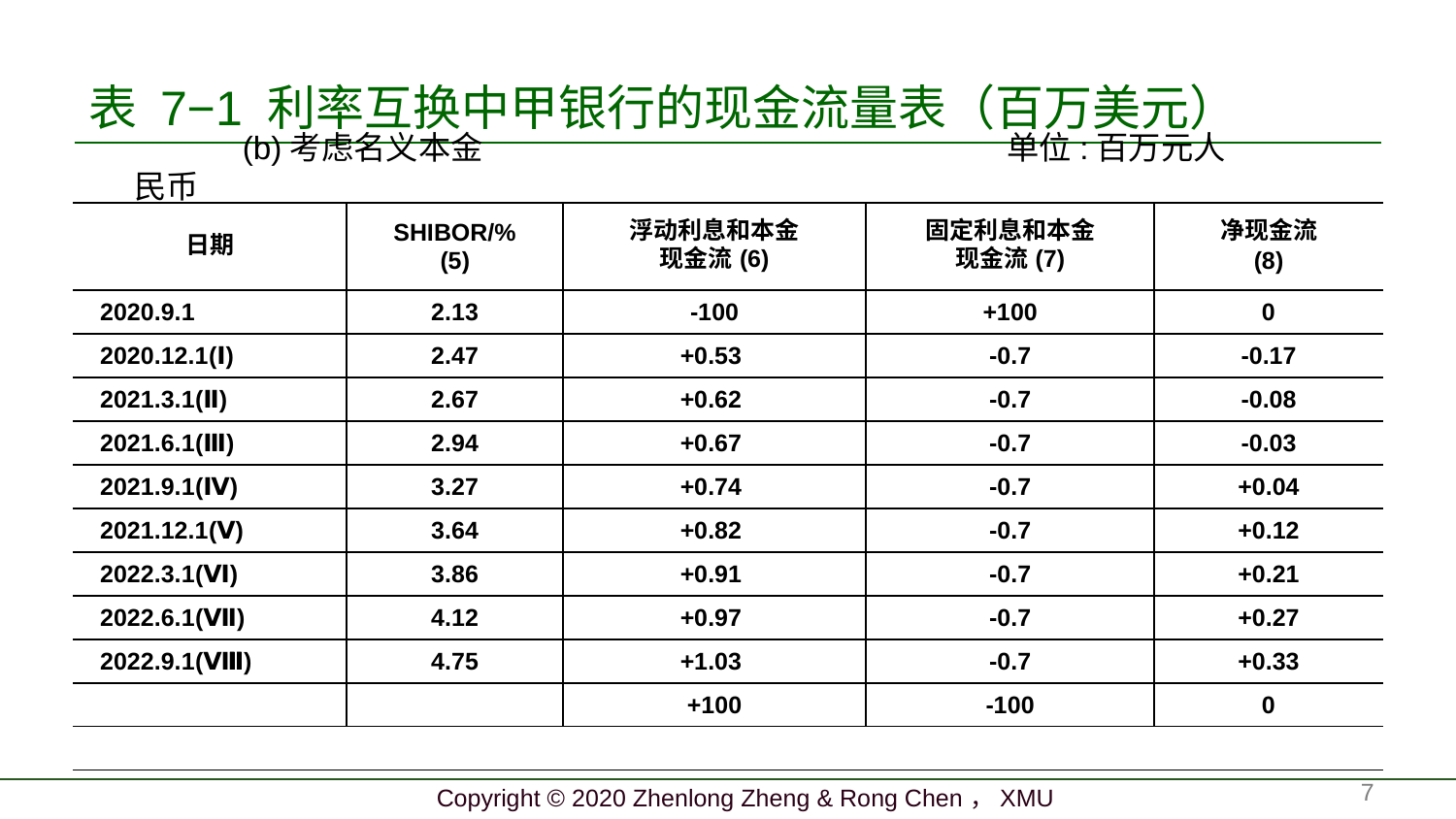

# 表 7−1 利率互换中甲银行的现金流量表（百万美元）
        (b)考虑名义本金                                                                        单位:百万元人民币

| 日期 | SHIBOR/% (5) | 浮动利息和本金 现金流(6) | 固定利息和本金 现金流(7) | 净现金流 (8) |
| --- | --- | --- | --- | --- |
| 2020.9.1 | 2.13 | -100 | +100 | 0 |
| 2020.12.1(Ⅰ) | 2.47 | +0.53 | -0.7 | -0.17 |
| 2021.3.1(Ⅱ) | 2.67 | +0.62 | -0.7 | -0.08 |
| 2021.6.1(Ⅲ) | 2.94 | +0.67 | -0.7 | -0.03 |
| 2021.9.1(Ⅳ) | 3.27 | +0.74 | -0.7 | +0.04 |
| 2021.12.1(Ⅴ) | 3.64 | +0.82 | -0.7 | +0.12 |
| 2022.3.1(Ⅵ) | 3.86 | +0.91 | -0.7 | +0.21 |
| 2022.6.1(Ⅶ) | 4.12 | +0.97 | -0.7 | +0.27 |
| 2022.9.1(Ⅷ) | 4.75 | +1.03 | -0.7 | +0.33 |
|  |  | +100 | -100 | 0 |
|  |  |  |  |  |
7